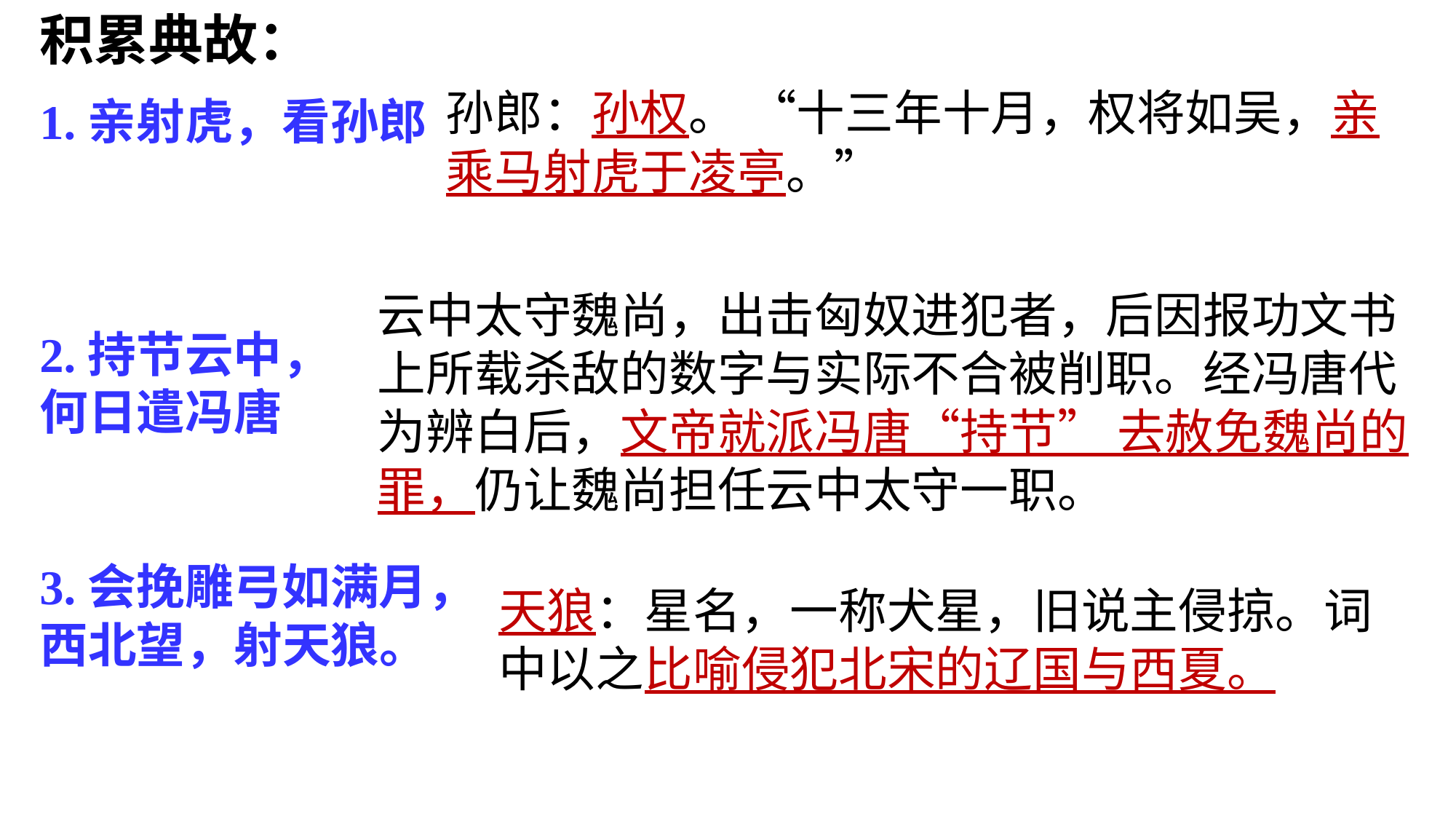

积累典故：
孙郎：孙权。 “十三年十月，权将如吴，亲乘马射虎于凌亭。”
1.亲射虎，看孙郎

2.持节云中，
何日遣冯唐

3.会挽雕弓如满月，
西北望，射天狼。

云中太守魏尚，出击匈奴进犯者，后因报功文书上所载杀敌的数字与实际不合被削职。经冯唐代为辨白后，文帝就派冯唐“持节” 去赦免魏尚的罪，仍让魏尚担任云中太守一职。
天狼：星名，一称犬星，旧说主侵掠。词中以之比喻侵犯北宋的辽国与西夏。